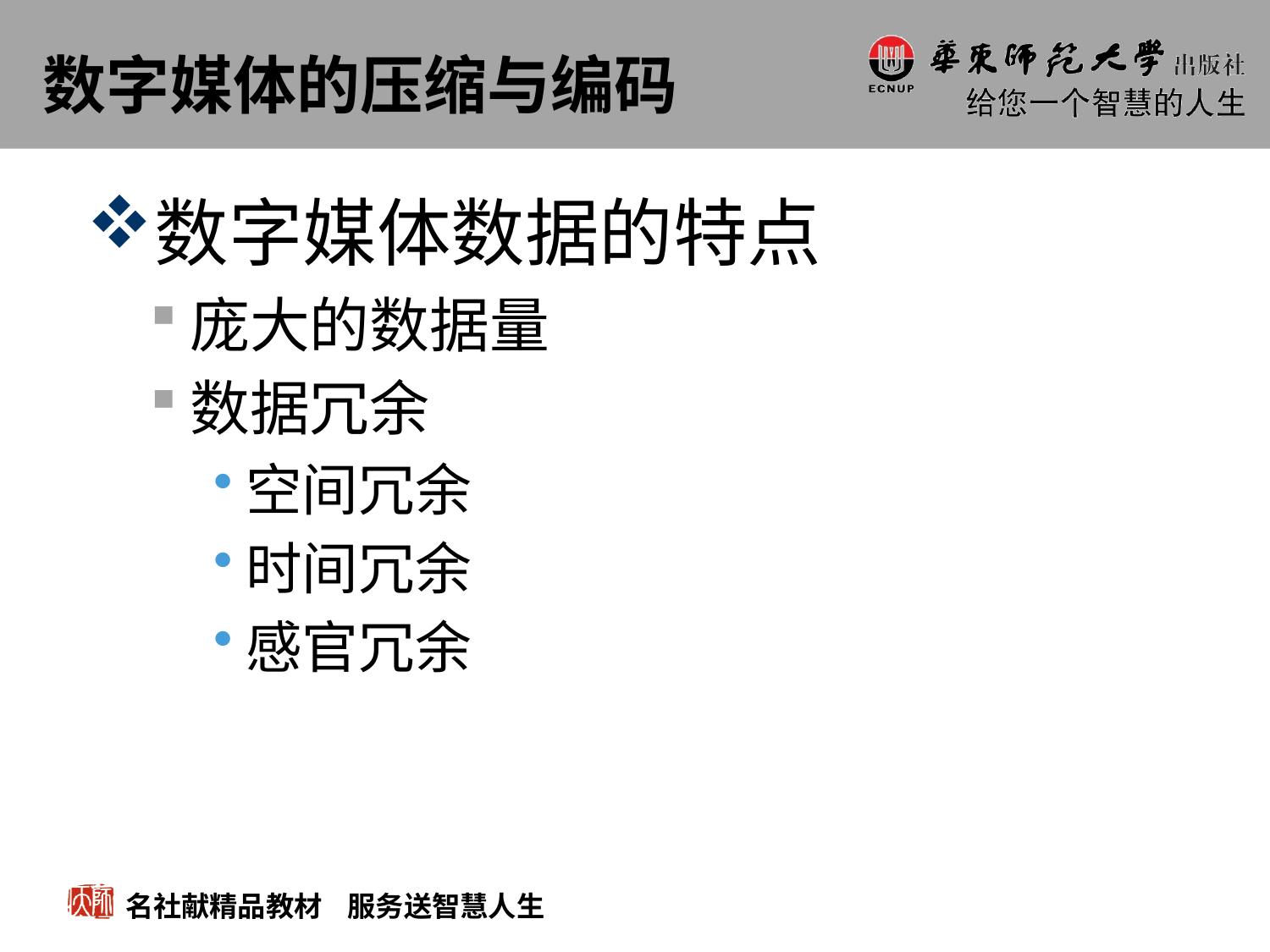

# 数字媒体的压缩与编码
数字媒体数据的特点
庞大的数据量
数据冗余
空间冗余
时间冗余
感官冗余